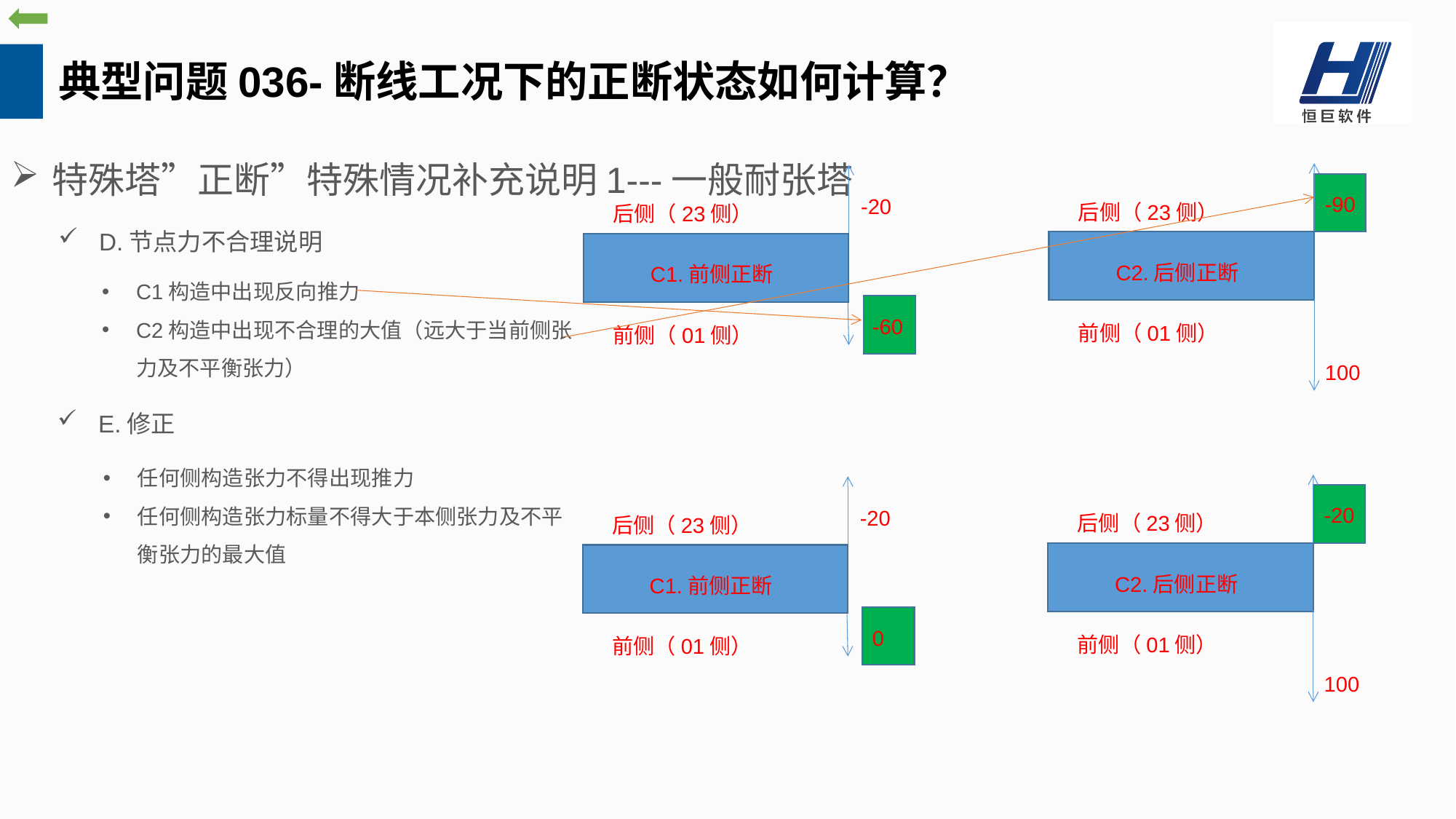

典型问题036-断线工况下的正断状态如何计算？
特殊塔”正断”特殊情况补充说明1---一般耐张塔

-90

-20
后侧（23侧）
后侧（23侧）
D.节点力不合理说明

C2.后侧正断
C1.前侧正断
C1构造中出现反向推力
C2构造中出现不合理的大值（远大于当前侧张力及不平衡张力）
-60

前侧（01侧）
前侧（01侧）
100
E.修正
任何侧构造张力不得出现推力
任何侧构造张力标量不得大于本侧张力及不平衡张力的最大值
-20

-20
后侧（23侧）
后侧（23侧）

C2.后侧正断
C1.前侧正断
0

前侧（01侧）
前侧（01侧）
100